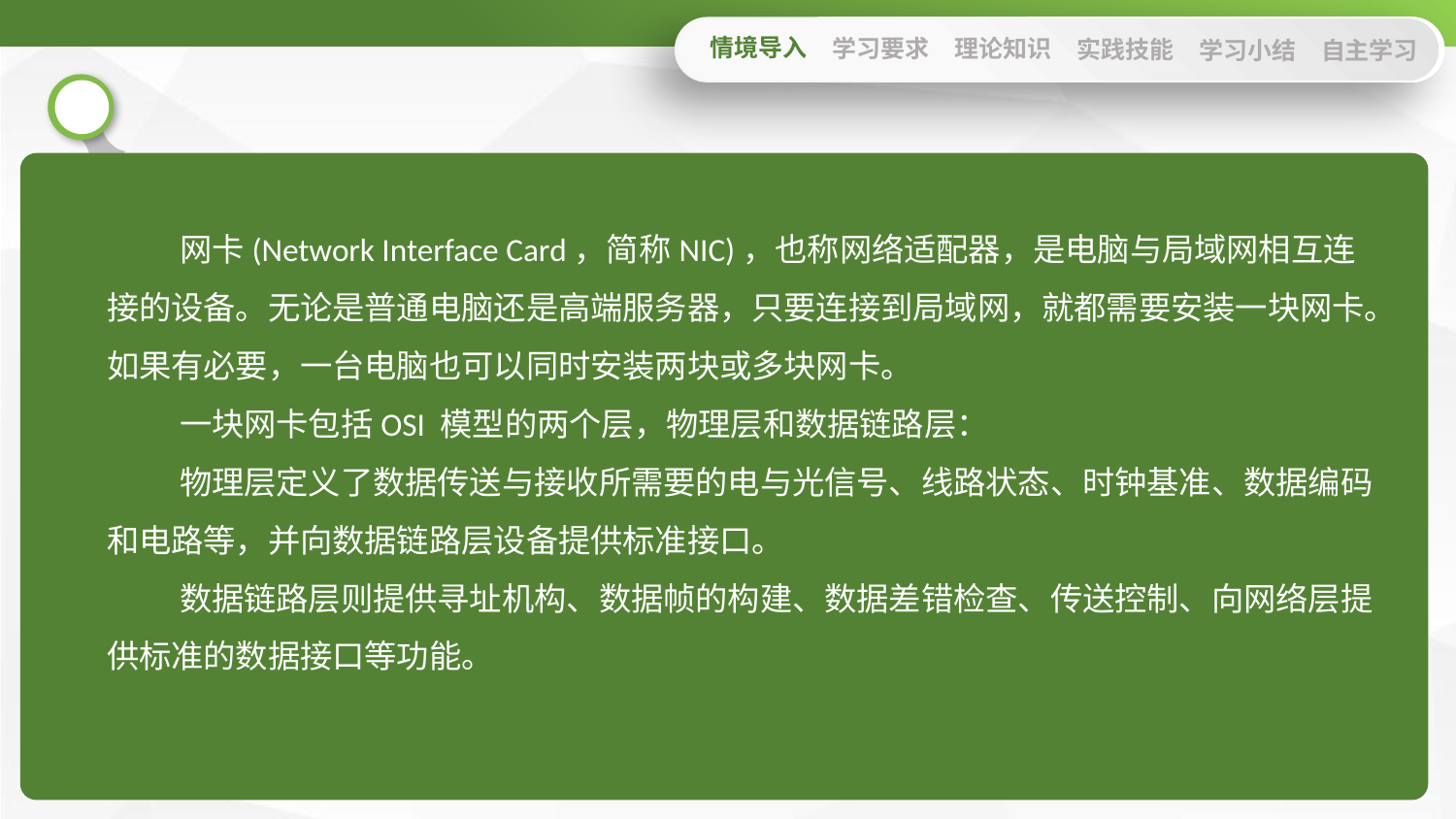

情境导入
学习要求
理论知识
实践技能
学习小结
自主学习
网卡(Network Interface Card，简称NIC)，也称网络适配器，是电脑与局域网相互连接的设备。无论是普通电脑还是高端服务器，只要连接到局域网，就都需要安装一块网卡。如果有必要，一台电脑也可以同时安装两块或多块网卡。
一块网卡包括OSI 模型的两个层，物理层和数据链路层：
物理层定义了数据传送与接收所需要的电与光信号、线路状态、时钟基准、数据编码和电路等，并向数据链路层设备提供标准接口。
数据链路层则提供寻址机构、数据帧的构建、数据差错检查、传送控制、向网络层提供标准的数据接口等功能。